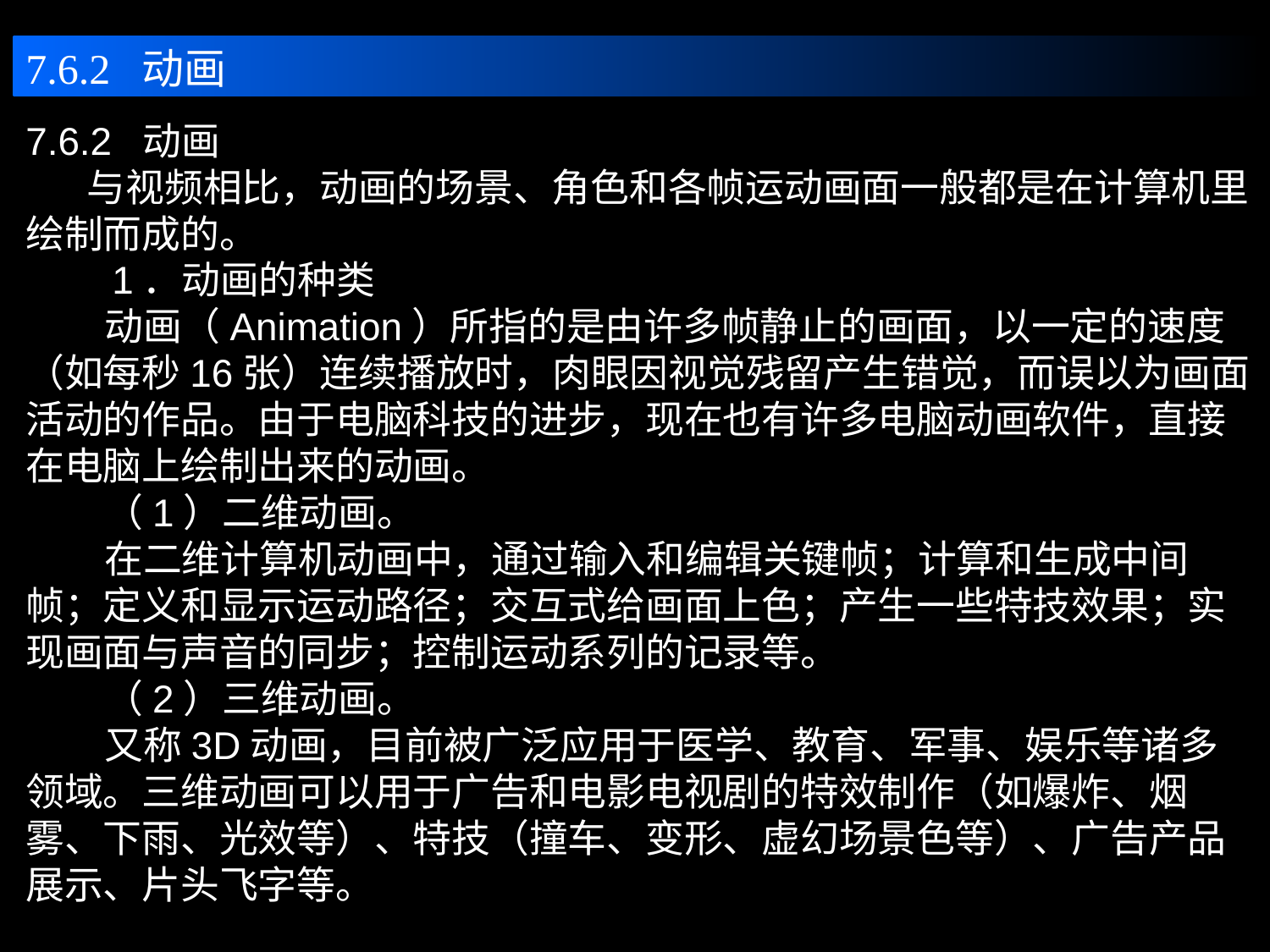

7.6.2  动画
7.6.2  动画
      与视频相比，动画的场景、角色和各帧运动画面一般都是在计算机里绘制而成的。
        1．动画的种类
        动画（Animation）所指的是由许多帧静止的画面，以一定的速度（如每秒16张）连续播放时，肉眼因视觉残留产生错觉，而误以为画面活动的作品。由于电脑科技的进步，现在也有许多电脑动画软件，直接在电脑上绘制出来的动画。
        （1）二维动画。
        在二维计算机动画中，通过输入和编辑关键帧；计算和生成中间帧；定义和显示运动路径；交互式给画面上色；产生一些特技效果；实现画面与声音的同步；控制运动系列的记录等。
        （2）三维动画。
        又称3D动画，目前被广泛应用于医学、教育、军事、娱乐等诸多领域。三维动画可以用于广告和电影电视剧的特效制作（如爆炸、烟雾、下雨、光效等）、特技（撞车、变形、虚幻场景色等）、广告产品展示、片头飞字等。